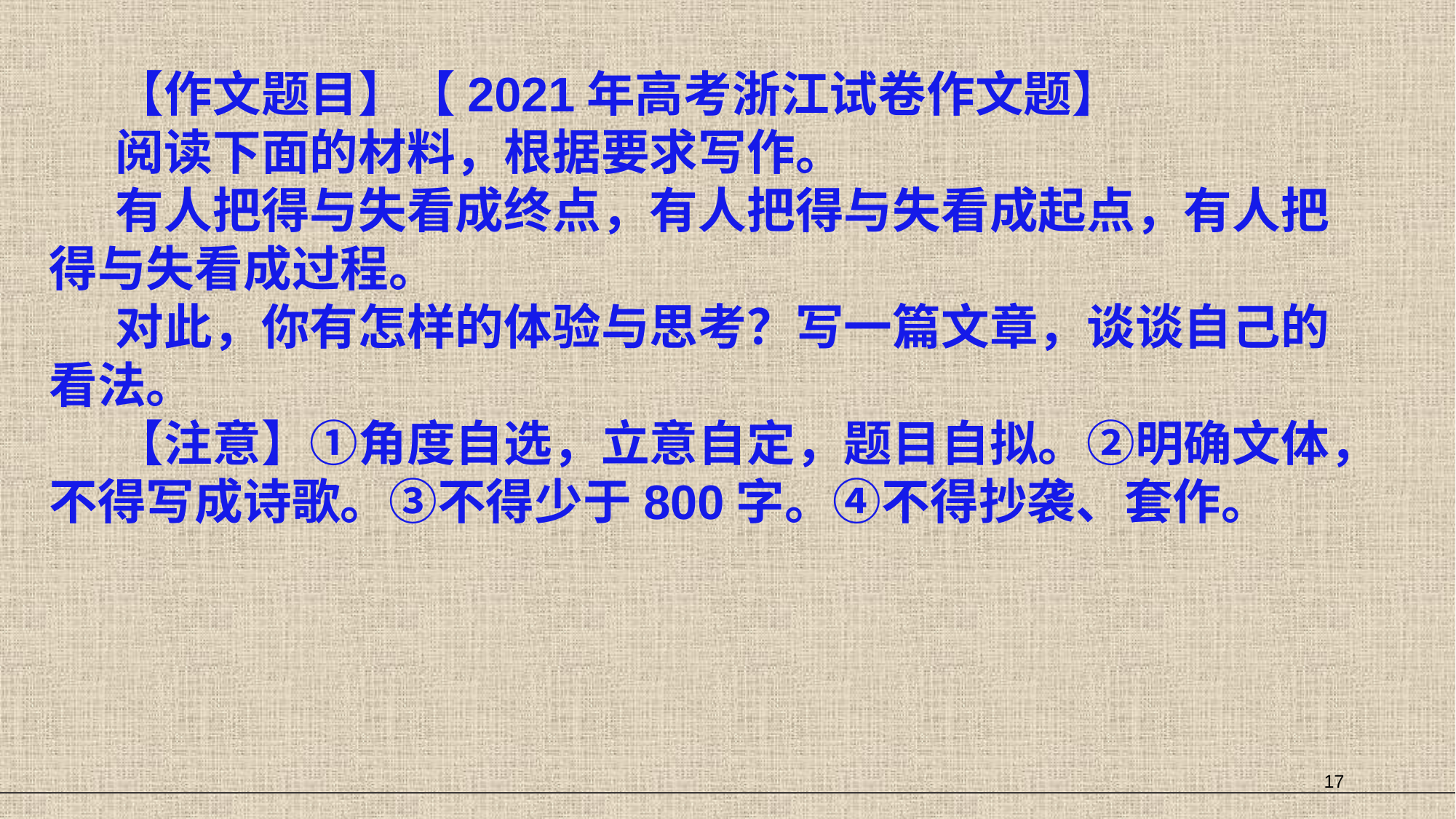

【作文题目】【2021年高考浙江试卷作文题】
阅读下面的材料，根据要求写作。
有人把得与失看成终点，有人把得与失看成起点，有人把得与失看成过程。
对此，你有怎样的体验与思考？写一篇文章，谈谈自己的看法。
【注意】①角度自选，立意自定，题目自拟。②明确文体，不得写成诗歌。③不得少于800字。④不得抄袭、套作。

17